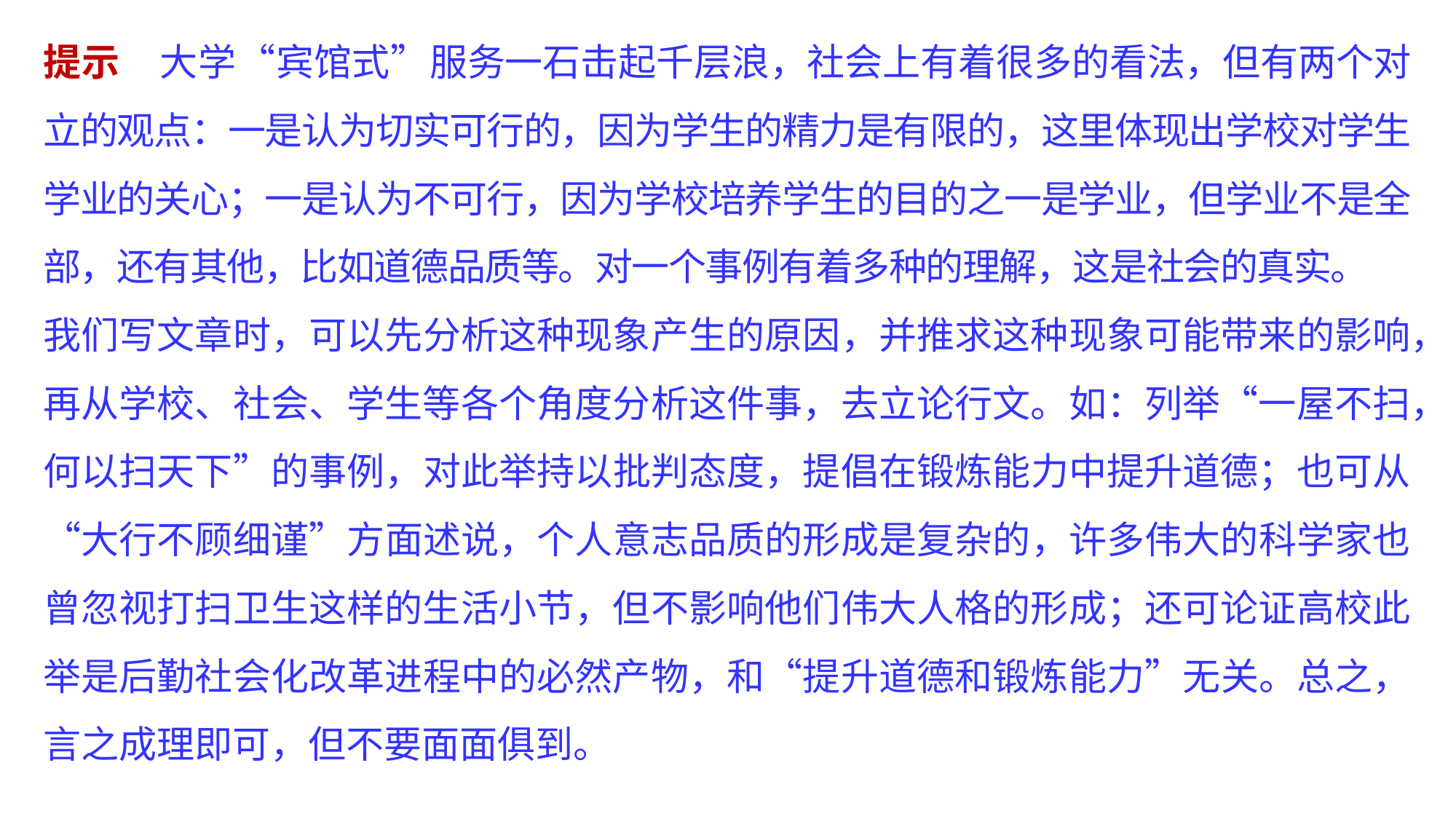

提示　大学“宾馆式”服务一石击起千层浪，社会上有着很多的看法，但有两个对立的观点：一是认为切实可行的，因为学生的精力是有限的，这里体现出学校对学生学业的关心；一是认为不可行，因为学校培养学生的目的之一是学业，但学业不是全部，还有其他，比如道德品质等。对一个事例有着多种的理解，这是社会的真实。
我们写文章时，可以先分析这种现象产生的原因，并推求这种现象可能带来的影响，再从学校、社会、学生等各个角度分析这件事，去立论行文。如：列举“一屋不扫，何以扫天下”的事例，对此举持以批判态度，提倡在锻炼能力中提升道德；也可从“大行不顾细谨”方面述说，个人意志品质的形成是复杂的，许多伟大的科学家也曾忽视打扫卫生这样的生活小节，但不影响他们伟大人格的形成；还可论证高校此举是后勤社会化改革进程中的必然产物，和“提升道德和锻炼能力”无关。总之，言之成理即可，但不要面面俱到。